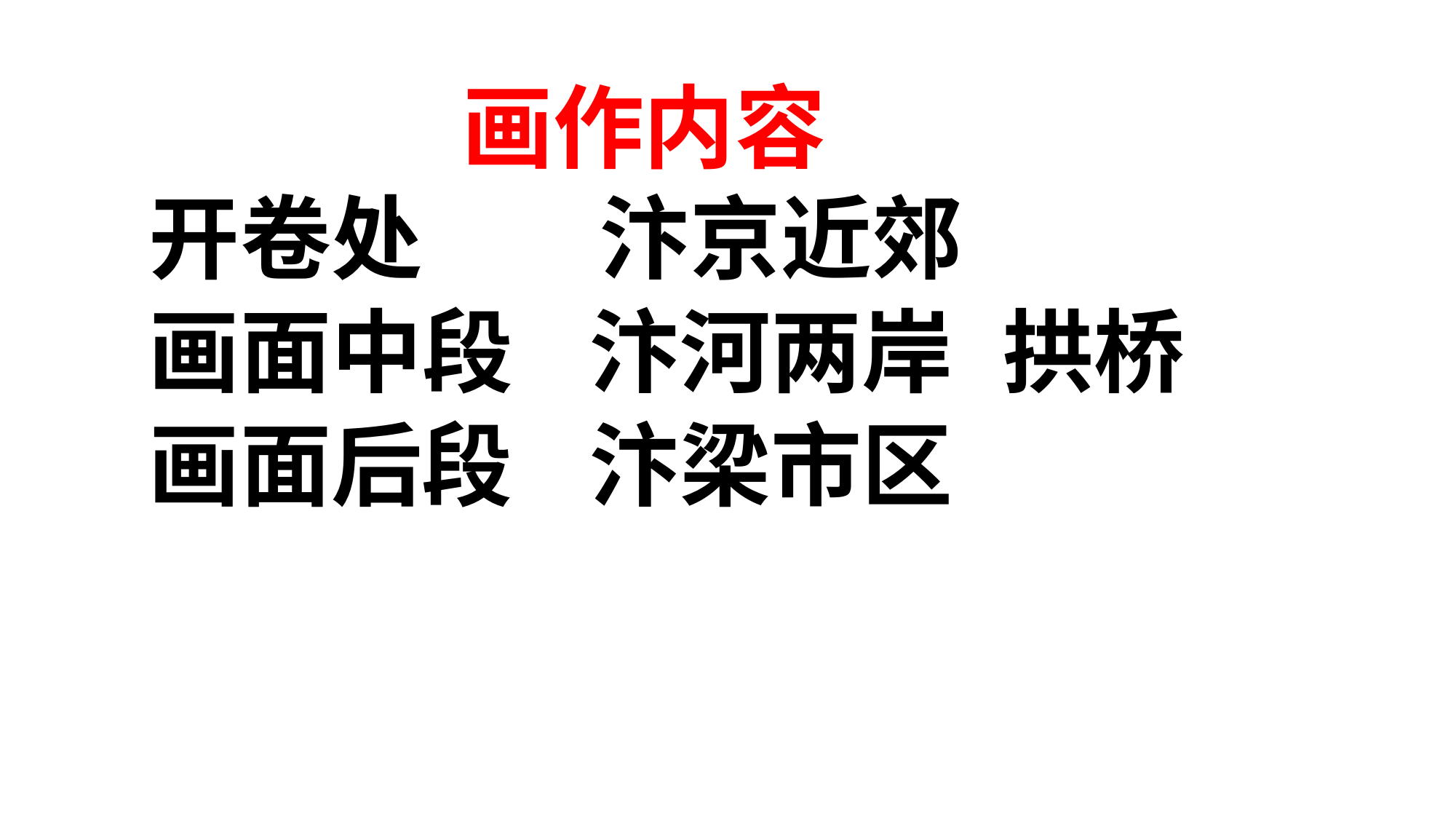

# 画作内容
开卷处       汴京近郊
画面中段   汴河两岸  拱桥
画面后段   汴梁市区